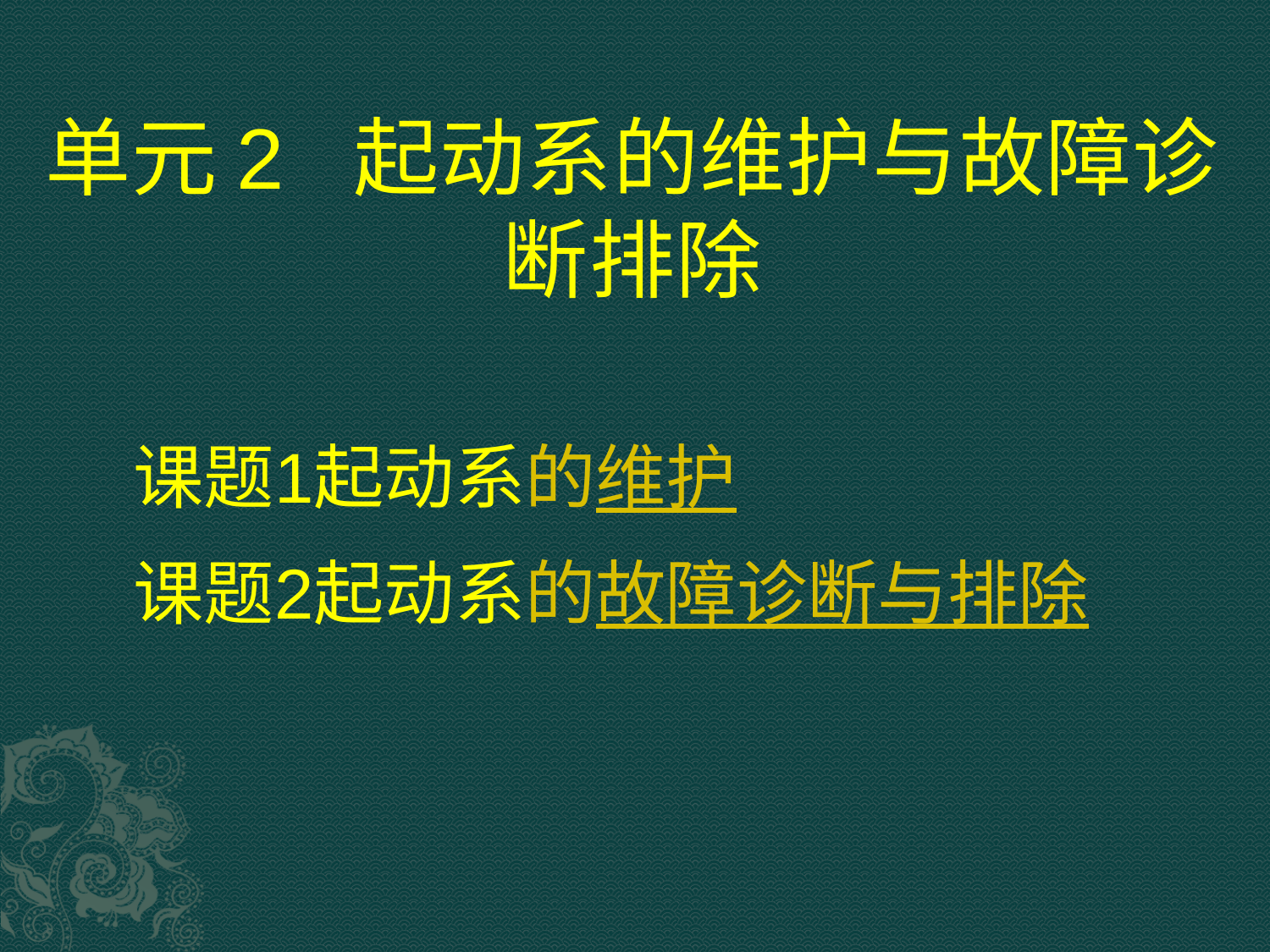

# 单元2  起动系的维护与故障诊断排除
     课题1起动系的维护
     课题2起动系的故障诊断与排除